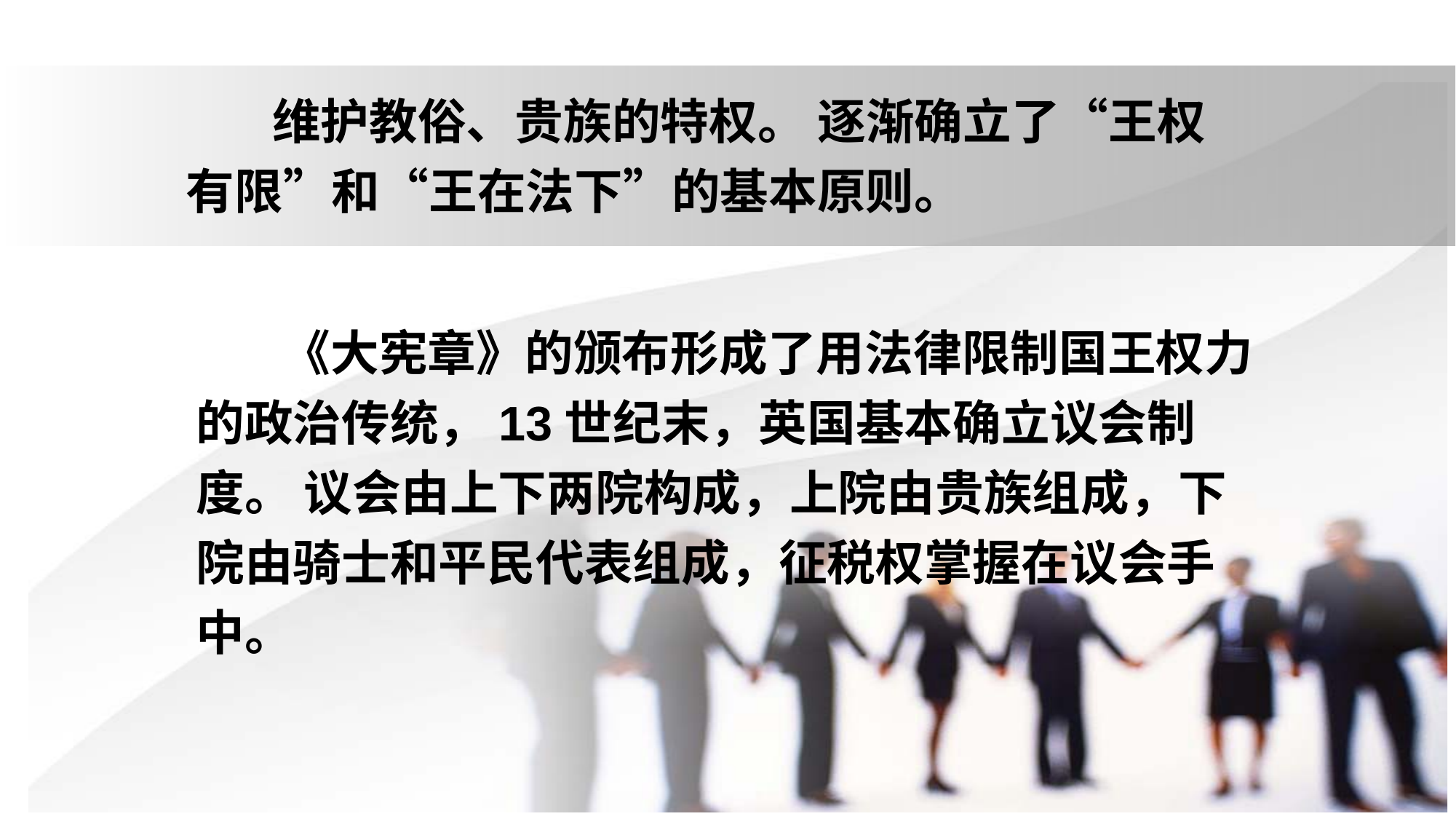

维护教俗、贵族的特权。 逐渐确立了“王权有限”和“王在法下”的基本原则。
    《大宪章》的颁布形成了用法律限制国王权力的政治传统，13世纪末，英国基本确立议会制度。 议会由上下两院构成，上院由贵族组成，下院由骑士和平民代表组成，征税权掌握在议会手中。